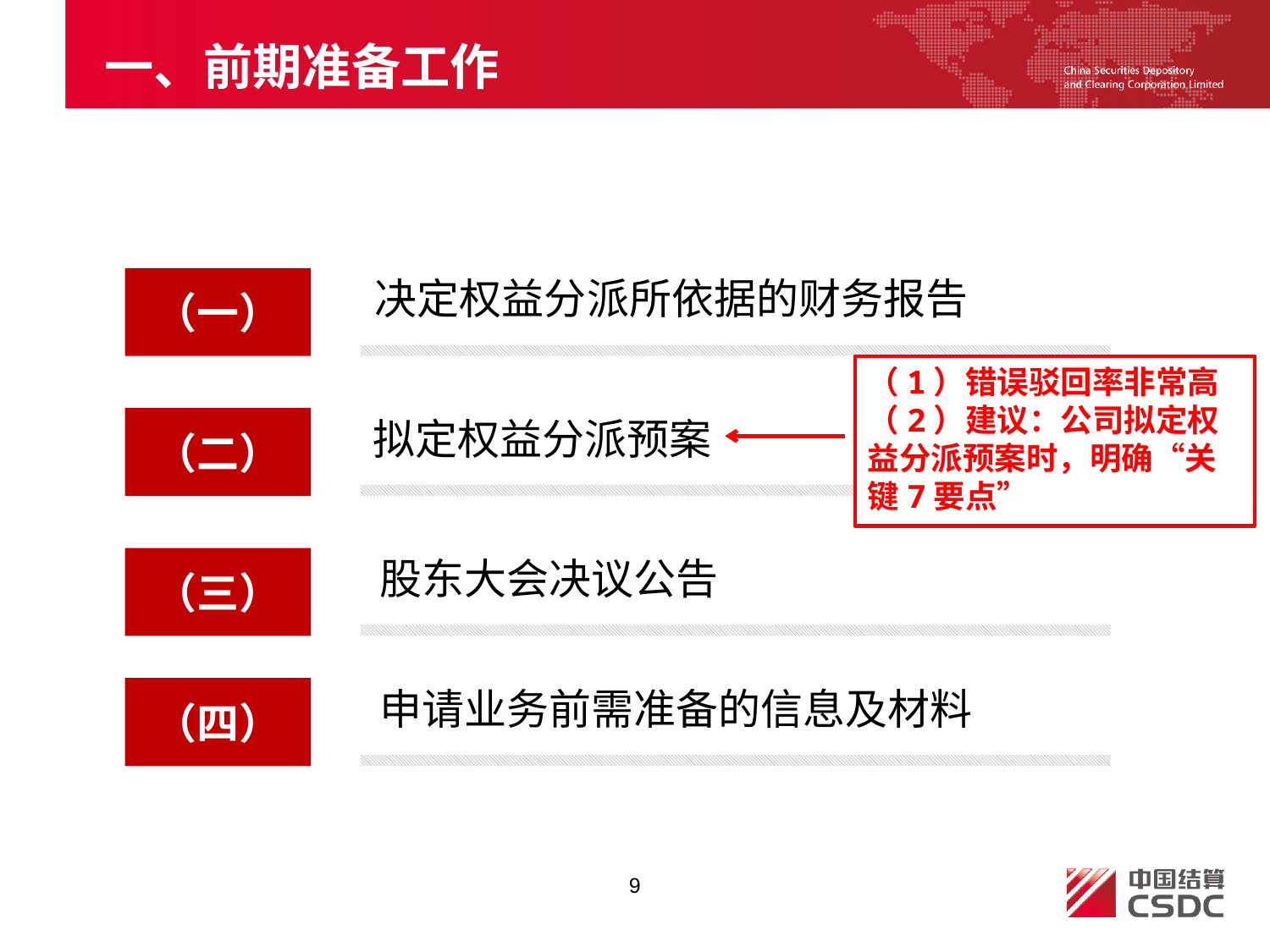

# 一、前期准备工作

决定权益分派所依据的财务报告
（一）

（1）错误驳回率非常高
（2）建议：公司拟定权益分派预案时，明确“关键7要点”
拟定权益分派预案
（二）

股东大会决议公告
（三）

申请业务前需准备的信息及材料
（四）

9